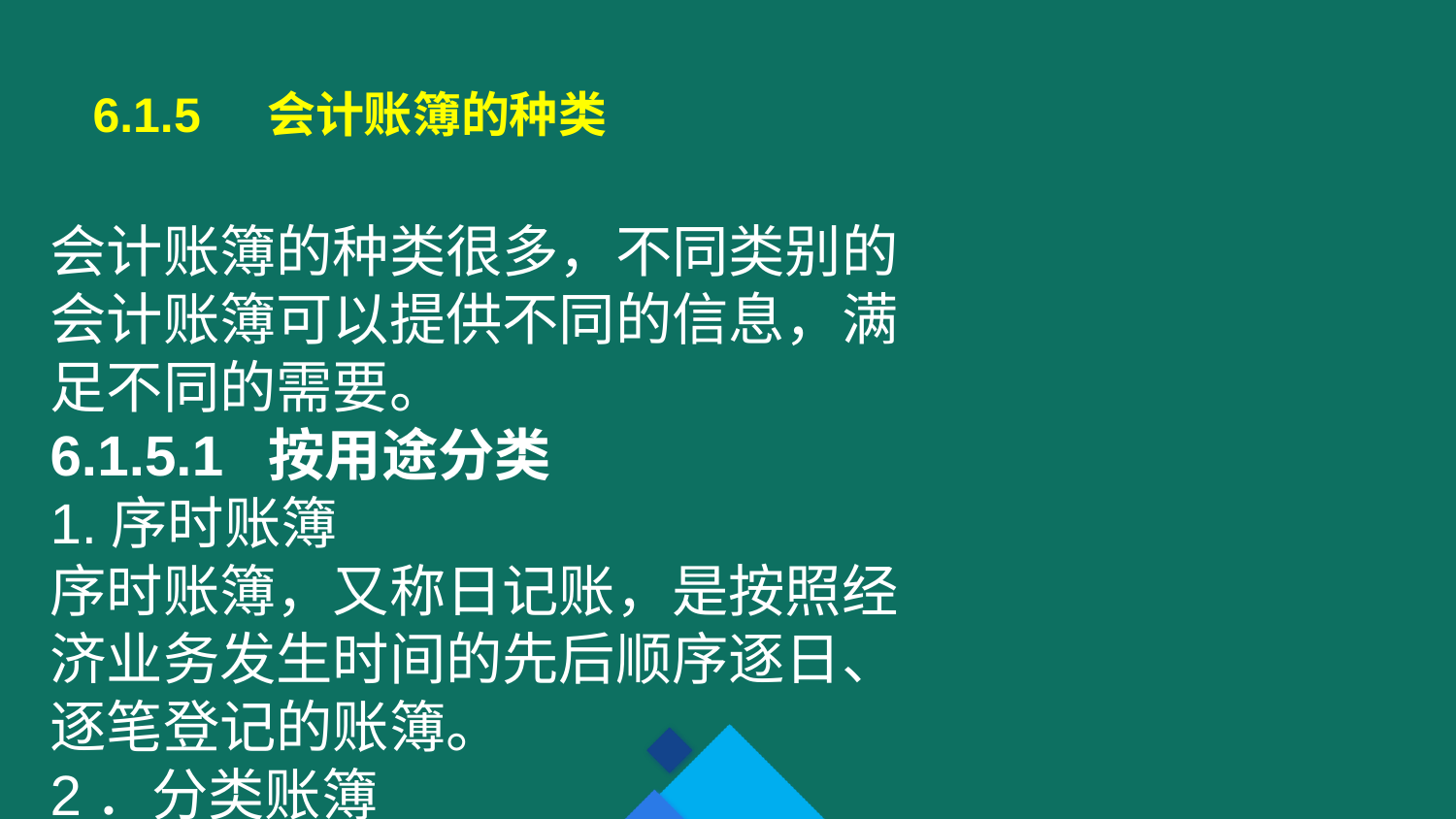

6.1.5    会计账簿的种类

会计账簿的种类很多，不同类别的会计账簿可以提供不同的信息，满足不同的需要。
6.1.5.1  按用途分类
1.序时账簿
序时账簿，又称日记账，是按照经济业务发生时间的先后顺序逐日、逐笔登记的账簿。
2．分类账簿
分类账簿，是按照会计要素的具体类别而设置的分类账户进行登记的账簿。
3．备查账簿
备查账簿，又称辅助登记簿或补充登记簿，是指对某些在序时账簿和分类账簿中未能记载或记载不全的经济业务进行补充登记的账簿。